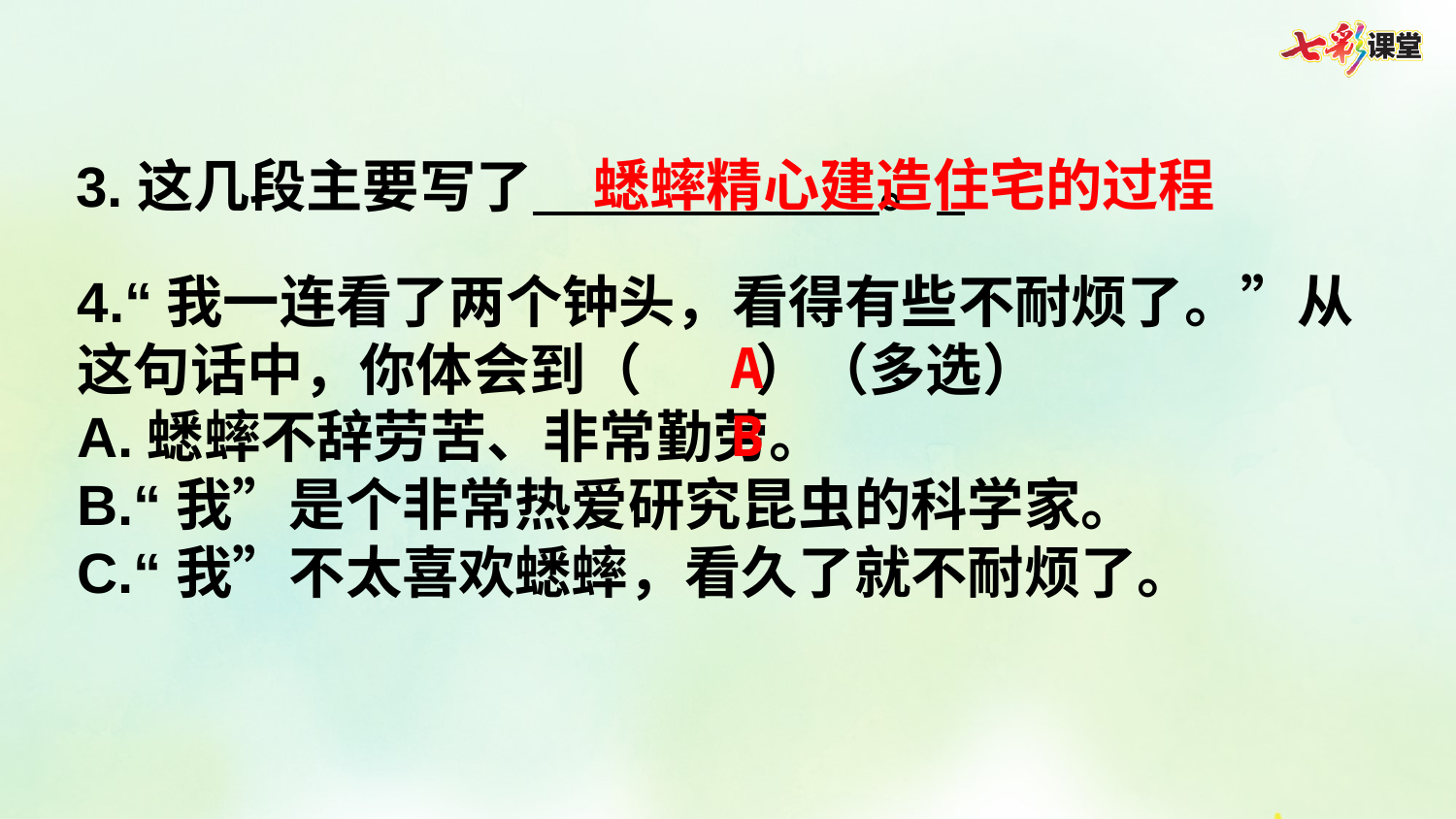

蟋蟀精心建造住宅的过程
3.这几段主要写了                           。
4.“我一连看了两个钟头，看得有些不耐烦了。”从这句话中，你体会到（    ）（多选）
A.蟋蟀不辞劳苦、非常勤劳。
B.“我”是个非常热爱研究昆虫的科学家。
C.“我”不太喜欢蟋蟀，看久了就不耐烦了。
AB